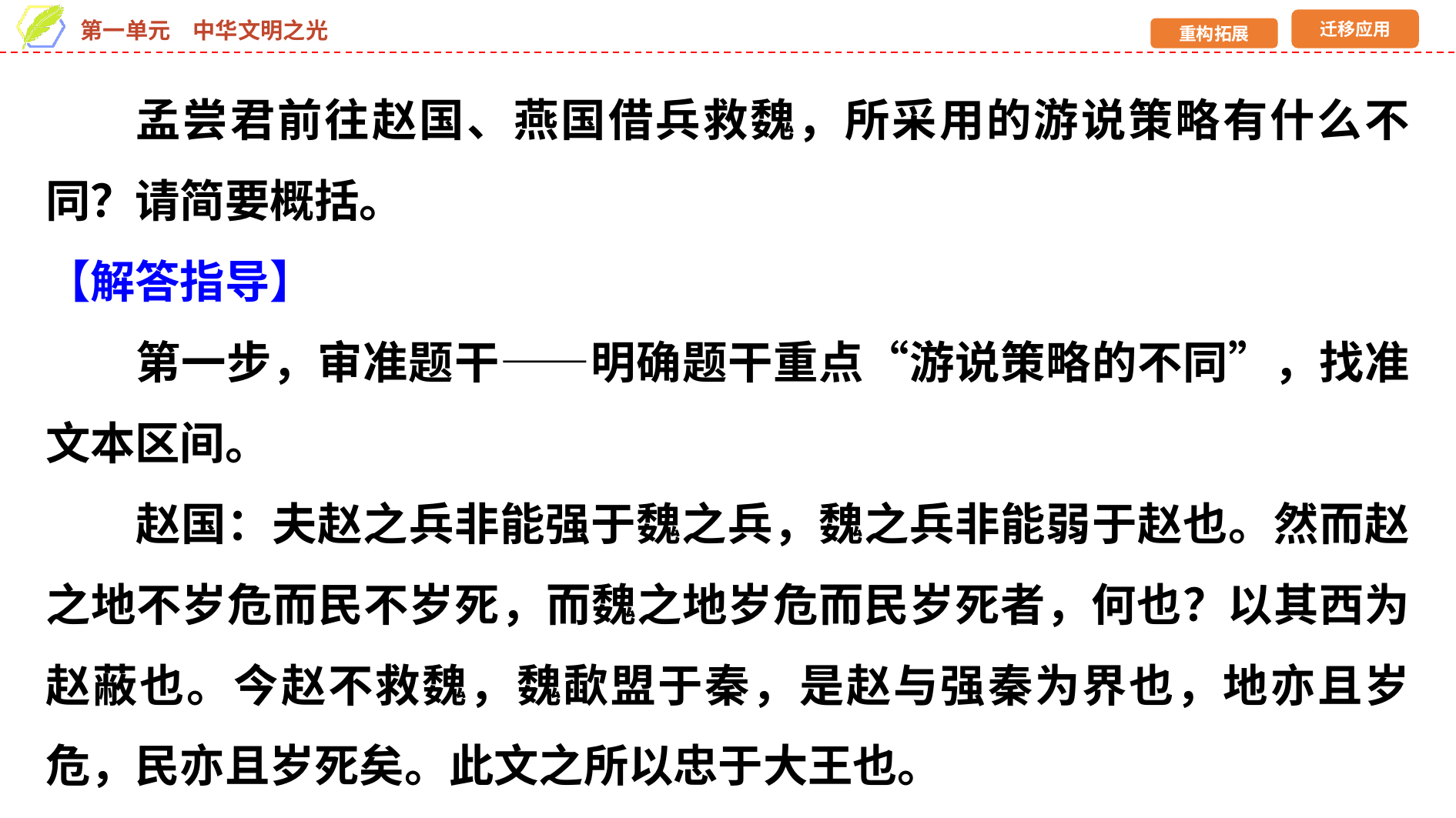

孟尝君前往赵国、燕国借兵救魏，所采用的游说策略有什么不同？请简要概括。
【解答指导】
第一步，审准题干——明确题干重点“游说策略的不同”，找准文本区间。
赵国：夫赵之兵非能强于魏之兵，魏之兵非能弱于赵也。然而赵之地不岁危而民不岁死，而魏之地岁危而民岁死者，何也？以其西为赵蔽也。今赵不救魏，魏歃盟于秦，是赵与强秦为界也，地亦且岁危，民亦且岁死矣。此文之所以忠于大王也。